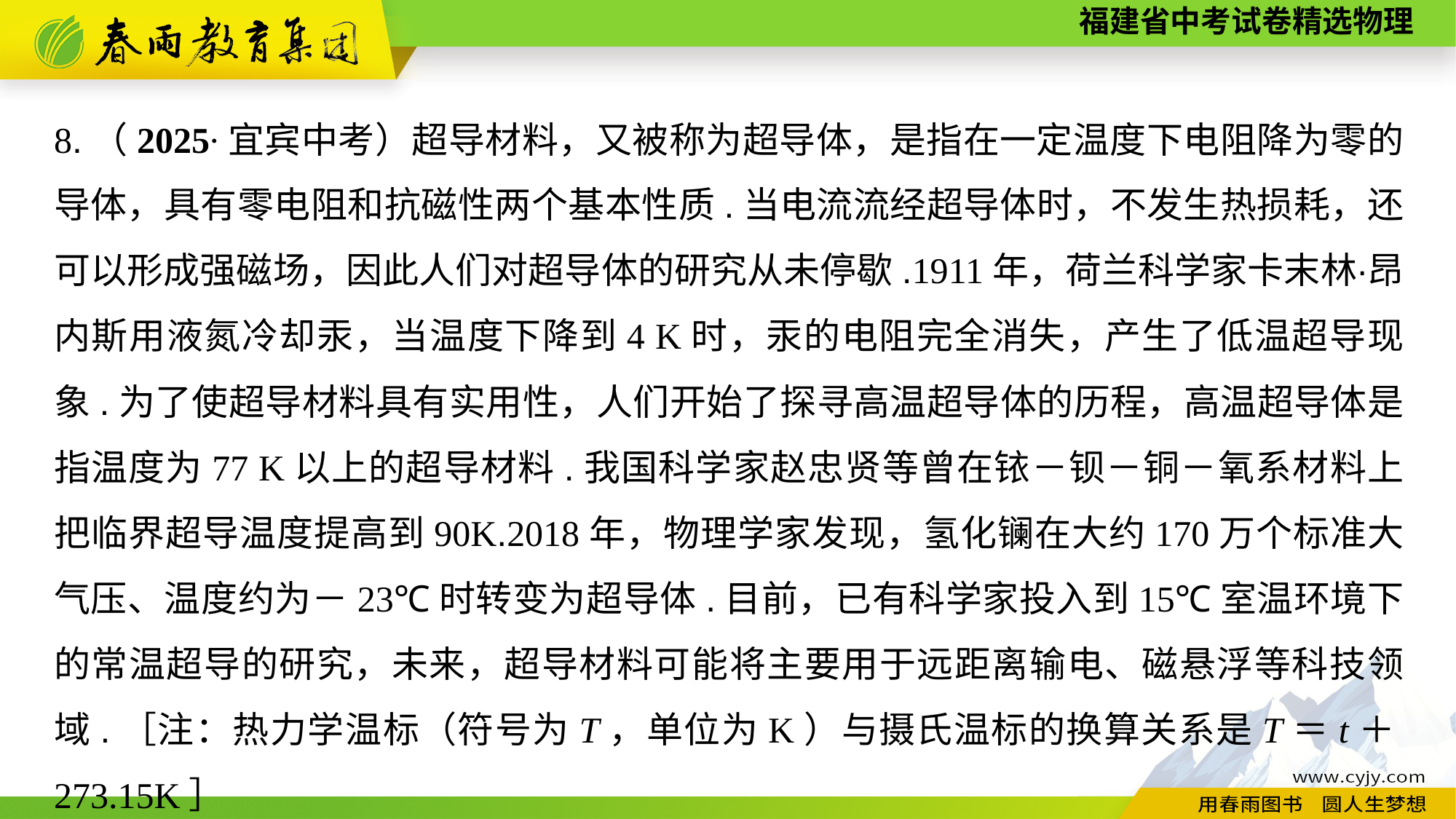

8.（2025∙宜宾中考）超导材料，又被称为超导体，是指在一定温度下电阻降为零的导体，具有零电阻和抗磁性两个基本性质.当电流流经超导体时，不发生热损耗，还可以形成强磁场，因此人们对超导体的研究从未停歇.1911年，荷兰科学家卡末林∙昂内斯用液氮冷却汞，当温度下降到4 K时，汞的电阻完全消失，产生了低温超导现象.为了使超导材料具有实用性，人们开始了探寻高温超导体的历程，高温超导体是指温度为77 K以上的超导材料.我国科学家赵忠贤等曾在铱－钡－铜－氧系材料上把临界超导温度提高到90K.2018年，物理学家发现，氢化镧在大约170万个标准大气压、温度约为－23℃时转变为超导体.目前，已有科学家投入到15℃室温环境下的常温超导的研究，未来，超导材料可能将主要用于远距离输电、磁悬浮等科技领域.［注：热力学温标（符号为T，单位为K）与摄氏温标的换算关系是T＝t＋273.15K］